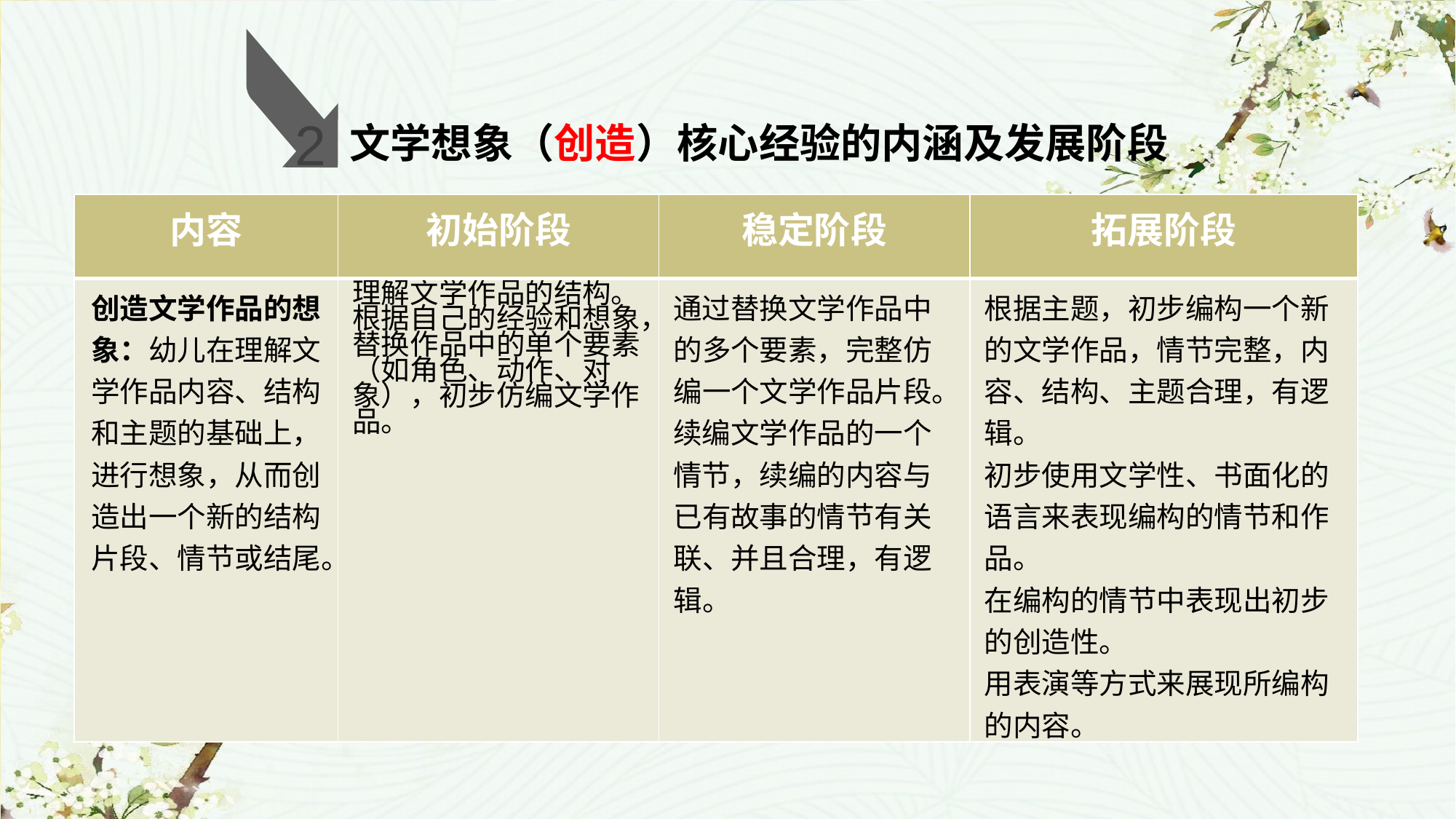

2
文学想象（创造）核心经验的内涵及发展阶段
| 内容 | 初始阶段 | 稳定阶段 | 拓展阶段 |
| --- | --- | --- | --- |
| 创造文学作品的想象：幼儿在理解文学作品内容、结构和主题的基础上，进行想象，从而创造出一个新的结构片段、情节或结尾。 | 理解文学作品的结构。 根据自己的经验和想象，替换作品中的单个要素（如角色、动作、对象），初步仿编文学作品。 | 通过替换文学作品中的多个要素，完整仿编一个文学作品片段。 续编文学作品的一个情节，续编的内容与已有故事的情节有关联、并且合理，有逻辑。 | 根据主题，初步编构一个新的文学作品，情节完整，内容、结构、主题合理，有逻辑。 初步使用文学性、书面化的语言来表现编构的情节和作品。 在编构的情节中表现出初步的创造性。 用表演等方式来展现所编构的内容。 |